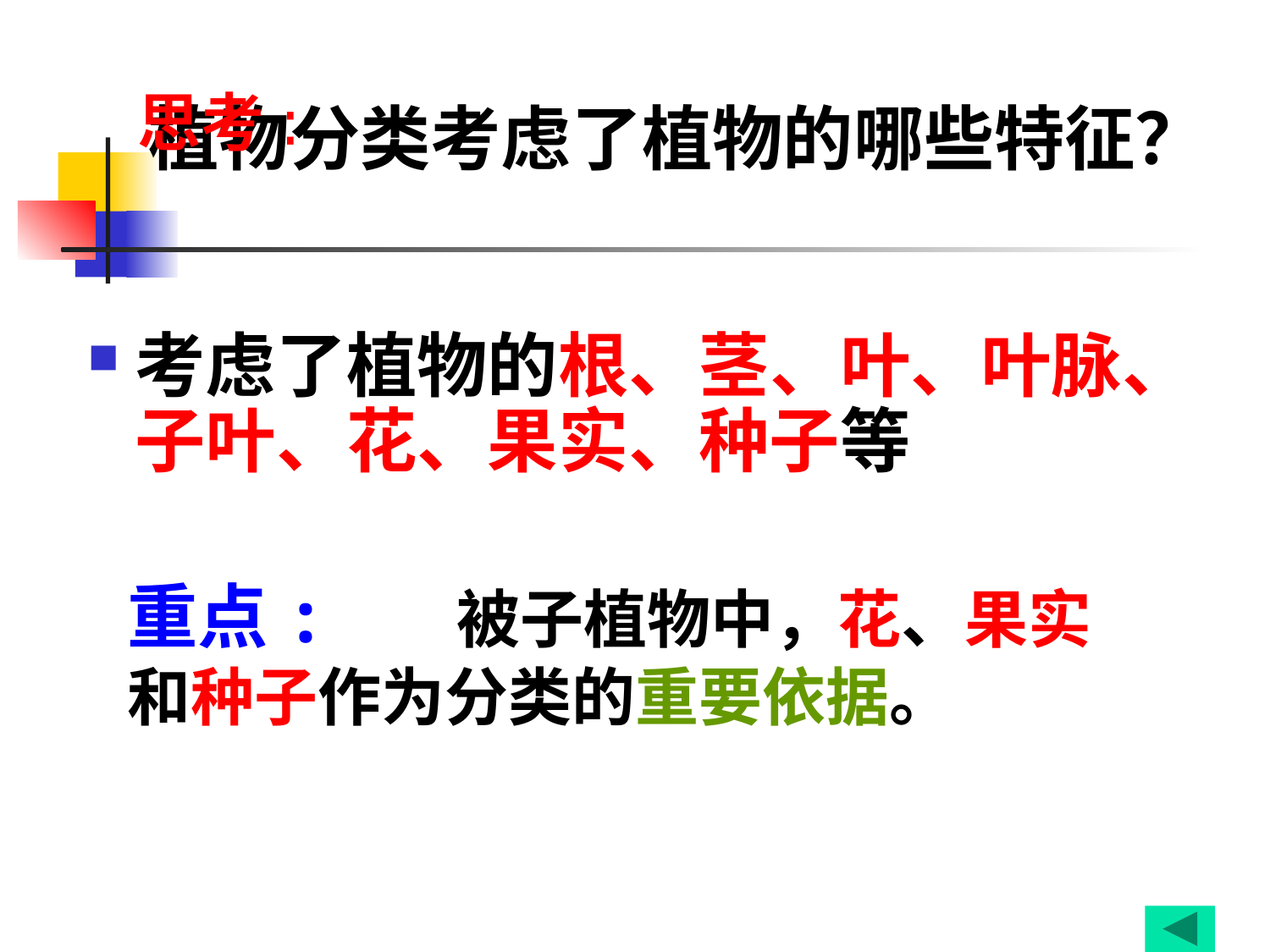

思考:
# 植物分类考虑了植物的哪些特征？
考虑了植物的根、茎、叶、叶脉、子叶、花、果实、种子等

重点:   被子植物中，花、果实和种子作为分类的重要依据。